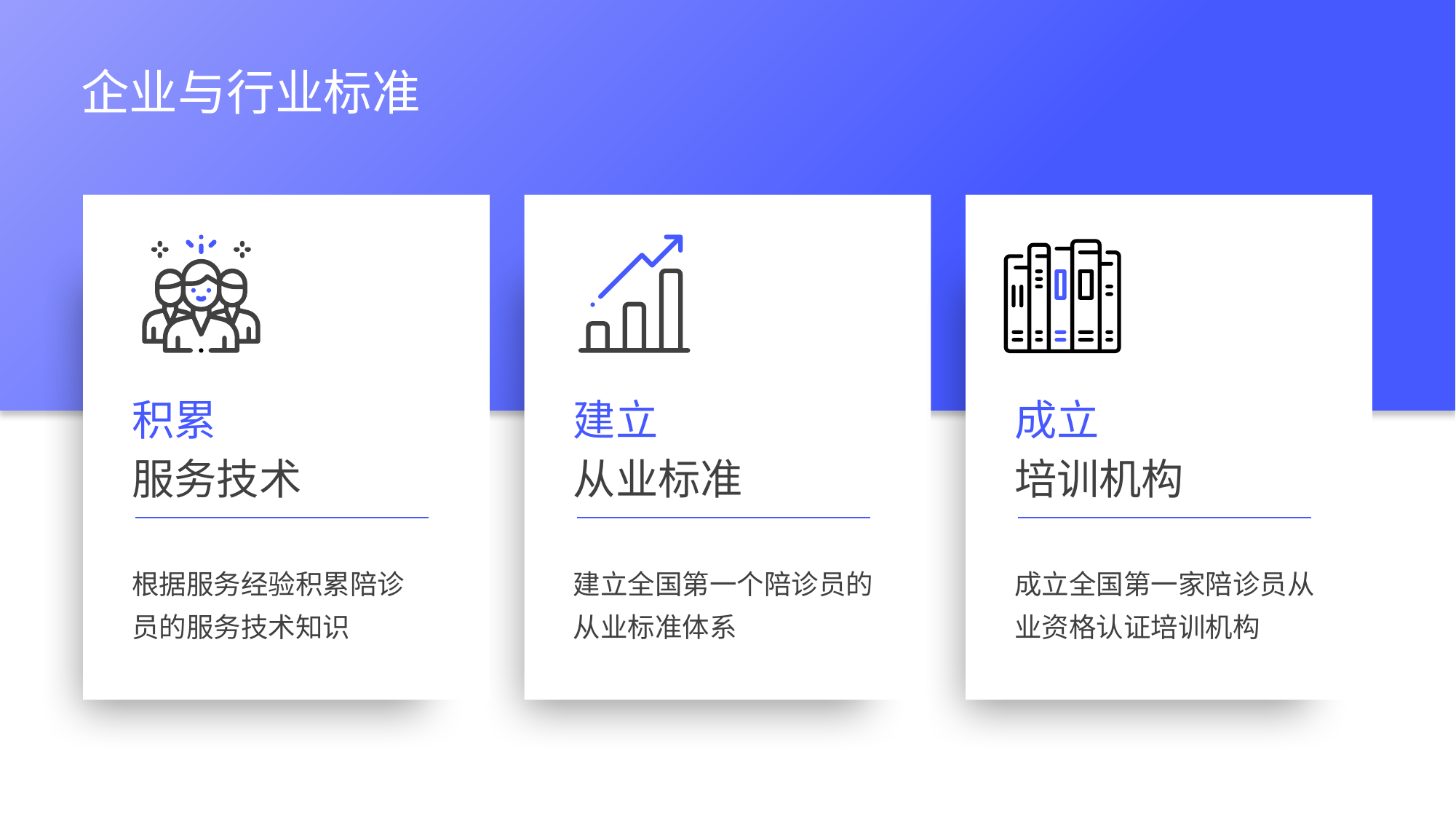

企业与行业标准

积累
建立
成立
服务技术
从业标准
培训机构
根据服务经验积累陪诊员的服务技术知识
建立全国第一个陪诊员的从业标准体系
成立全国第一家陪诊员从业资格认证培训机构